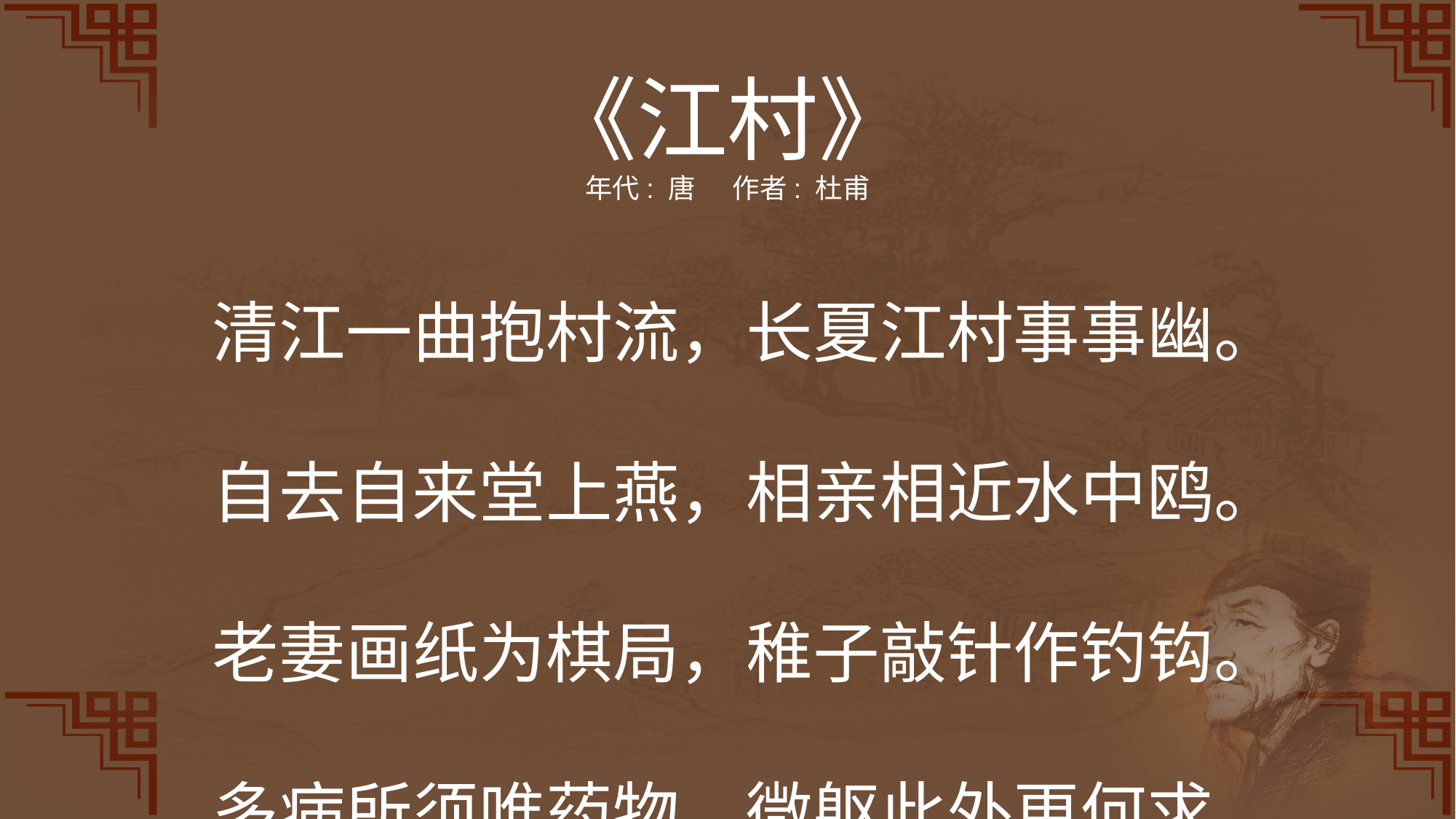

《江村》
年代: 唐      作者: 杜甫
清江一曲抱村流，长夏江村事事幽。
自去自来堂上燕，相亲相近水中鸥。
老妻画纸为棋局，稚子敲针作钓钩。
多病所须唯药物，微躯此外更何求。
.